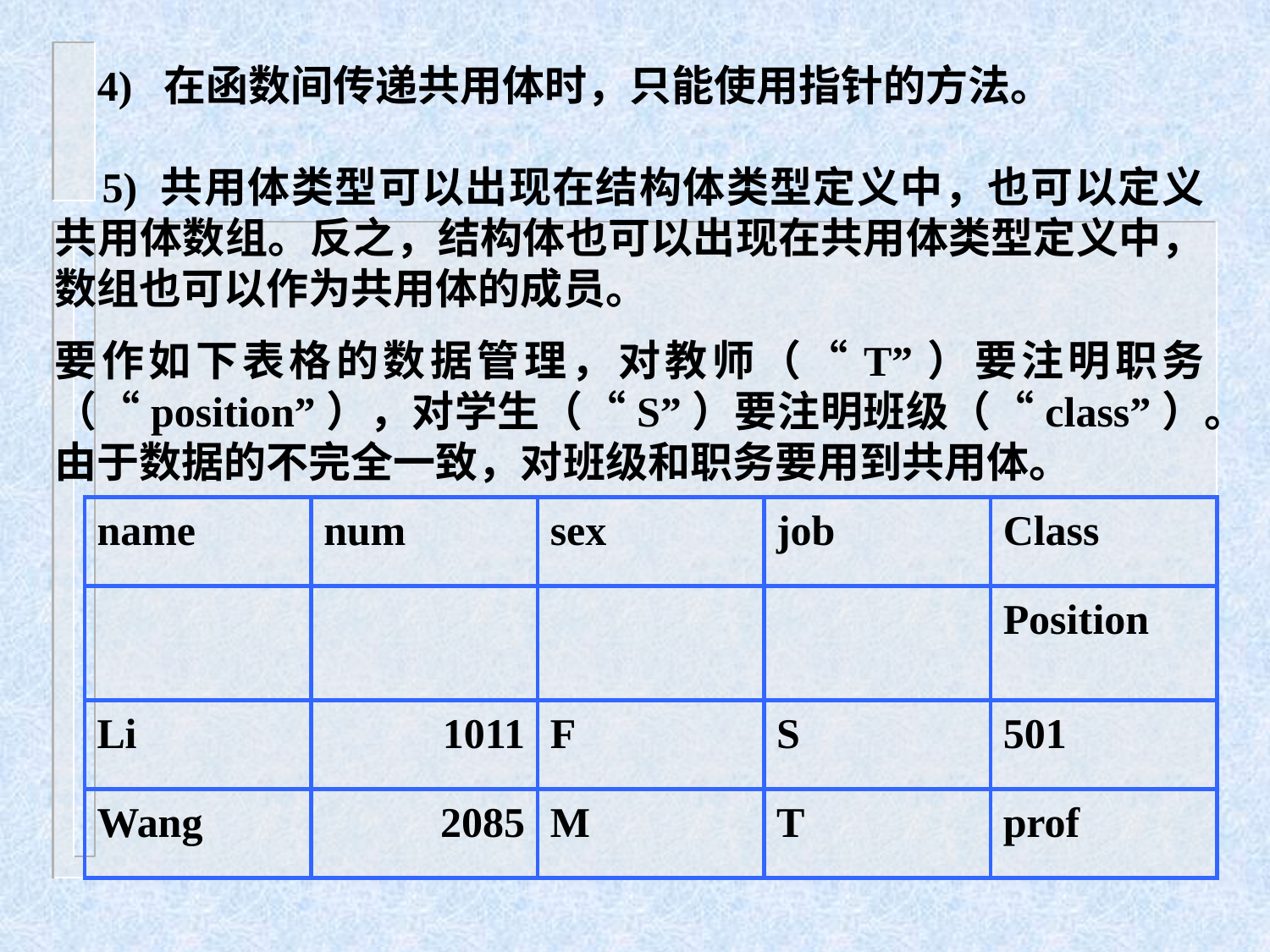

4)  在函数间传递共用体时，只能使用指针的方法。

    5) 共用体类型可以出现在结构体类型定义中，也可以定义共用体数组。反之，结构体也可以出现在共用体类型定义中，数组也可以作为共用体的成员。
要作如下表格的数据管理，对教师（“T”）要注明职务（“position”），对学生（“S”）要注明班级（“class”）。由于数据的不完全一致，对班级和职务要用到共用体。
name

num

sex

job

Class

Position

Li

1011

F

S

501

Wang

2085

M

T

prof